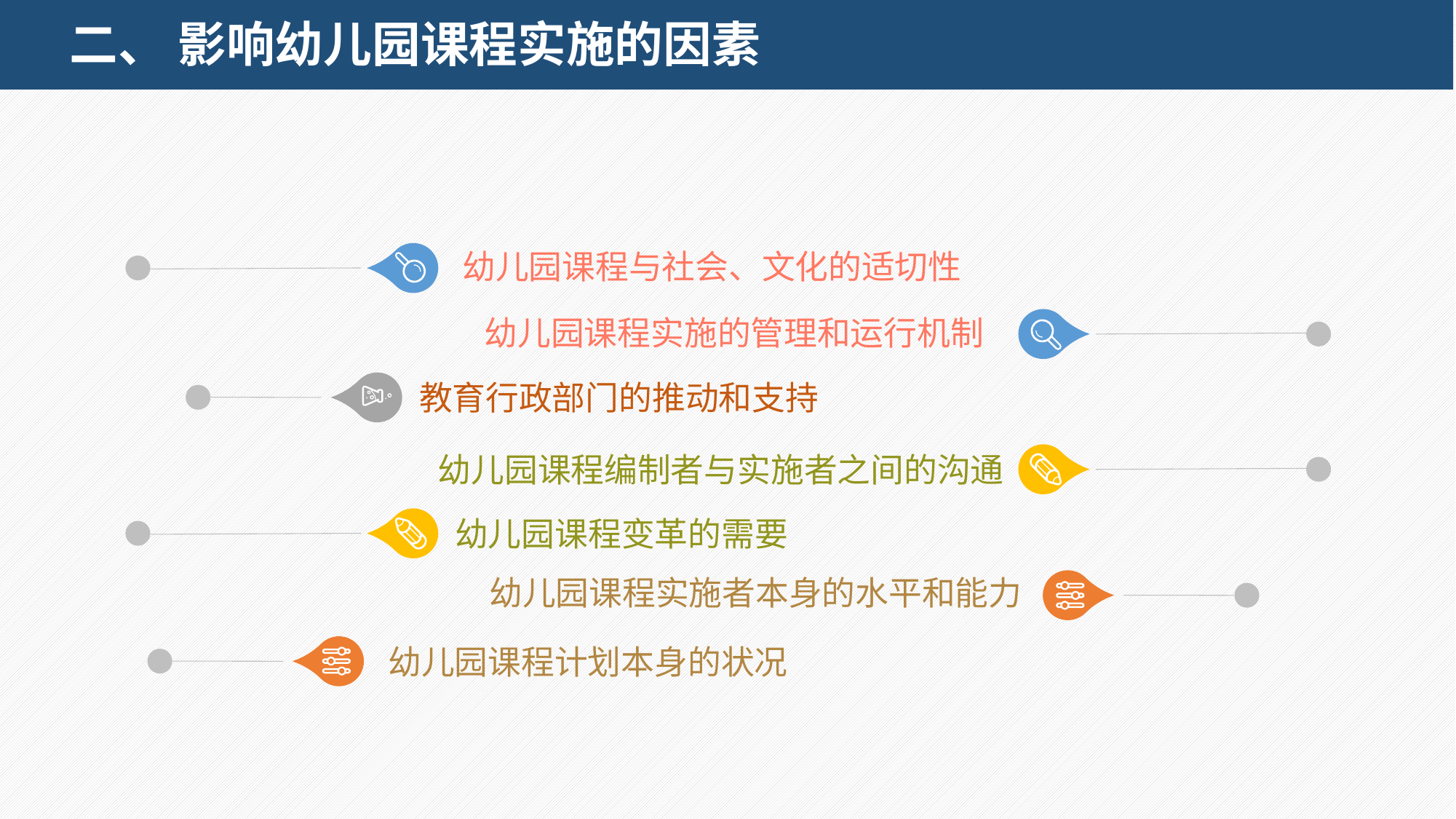

二、 影响幼儿园课程实施的因素

幼儿园课程与社会、文化的适切性

幼儿园课程实施的管理和运行机制

教育行政部门的推动和支持

幼儿园课程编制者与实施者之间的沟通

幼儿园课程变革的需要

幼儿园课程实施者本身的水平和能力
幼儿园课程计划本身的状况